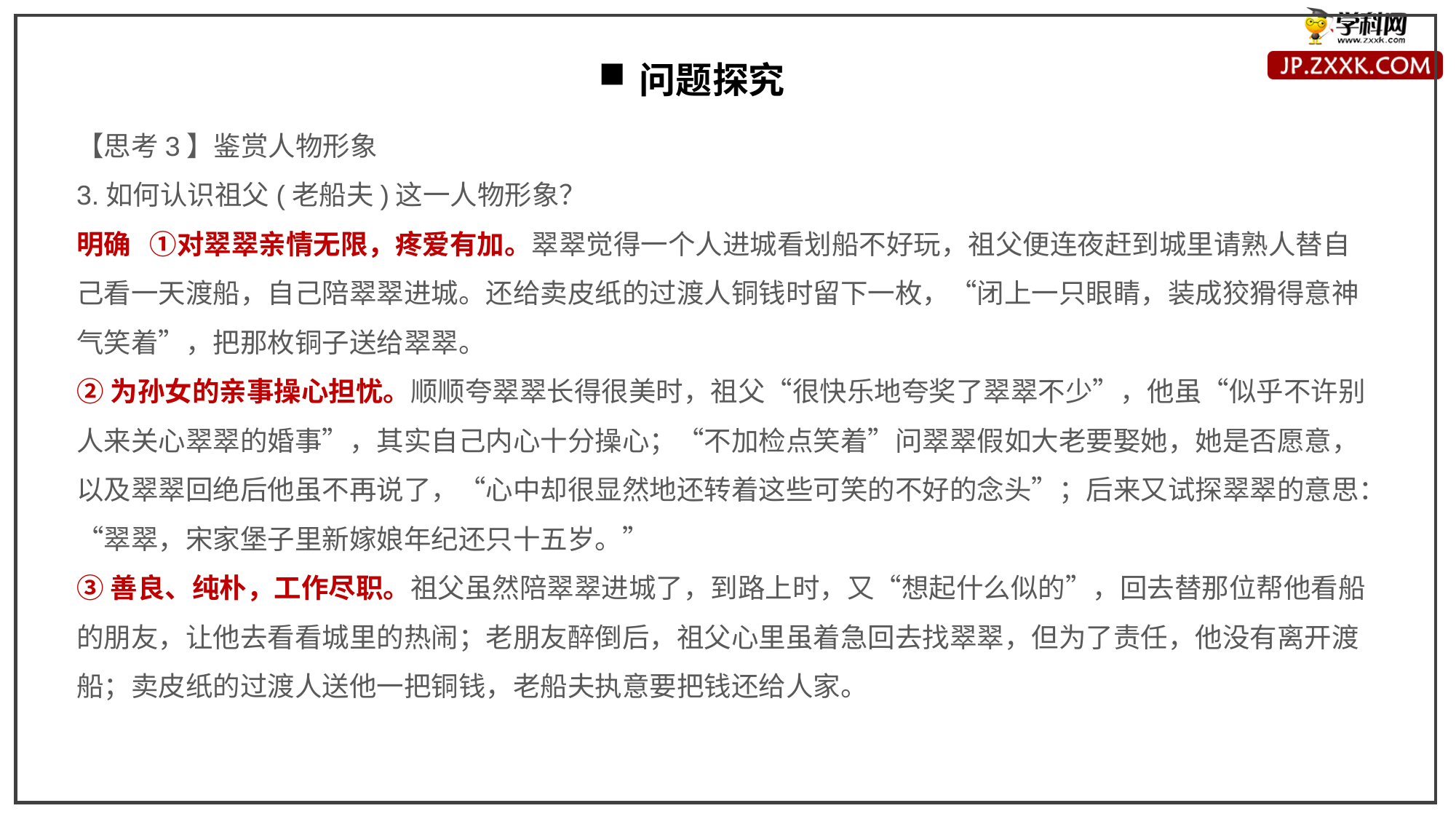

问题探究
【思考3】鉴赏人物形象
3.如何认识祖父(老船夫)这一人物形象？
明确   ①对翠翠亲情无限，疼爱有加。翠翠觉得一个人进城看划船不好玩，祖父便连夜赶到城里请熟人替自己看一天渡船，自己陪翠翠进城。还给卖皮纸的过渡人铜钱时留下一枚，“闭上一只眼睛，装成狡猾得意神气笑着”，把那枚铜子送给翠翠。
②为孙女的亲事操心担忧。顺顺夸翠翠长得很美时，祖父“很快乐地夸奖了翠翠不少”，他虽“似乎不许别人来关心翠翠的婚事”，其实自己内心十分操心；“不加检点笑着”问翠翠假如大老要娶她，她是否愿意，以及翠翠回绝后他虽不再说了，“心中却很显然地还转着这些可笑的不好的念头”；后来又试探翠翠的意思：“翠翠，宋家堡子里新嫁娘年纪还只十五岁。”
③善良、纯朴，工作尽职。祖父虽然陪翠翠进城了，到路上时，又“想起什么似的”，回去替那位帮他看船的朋友，让他去看看城里的热闹；老朋友醉倒后，祖父心里虽着急回去找翠翠，但为了责任，他没有离开渡船；卖皮纸的过渡人送他一把铜钱，老船夫执意要把钱还给人家。